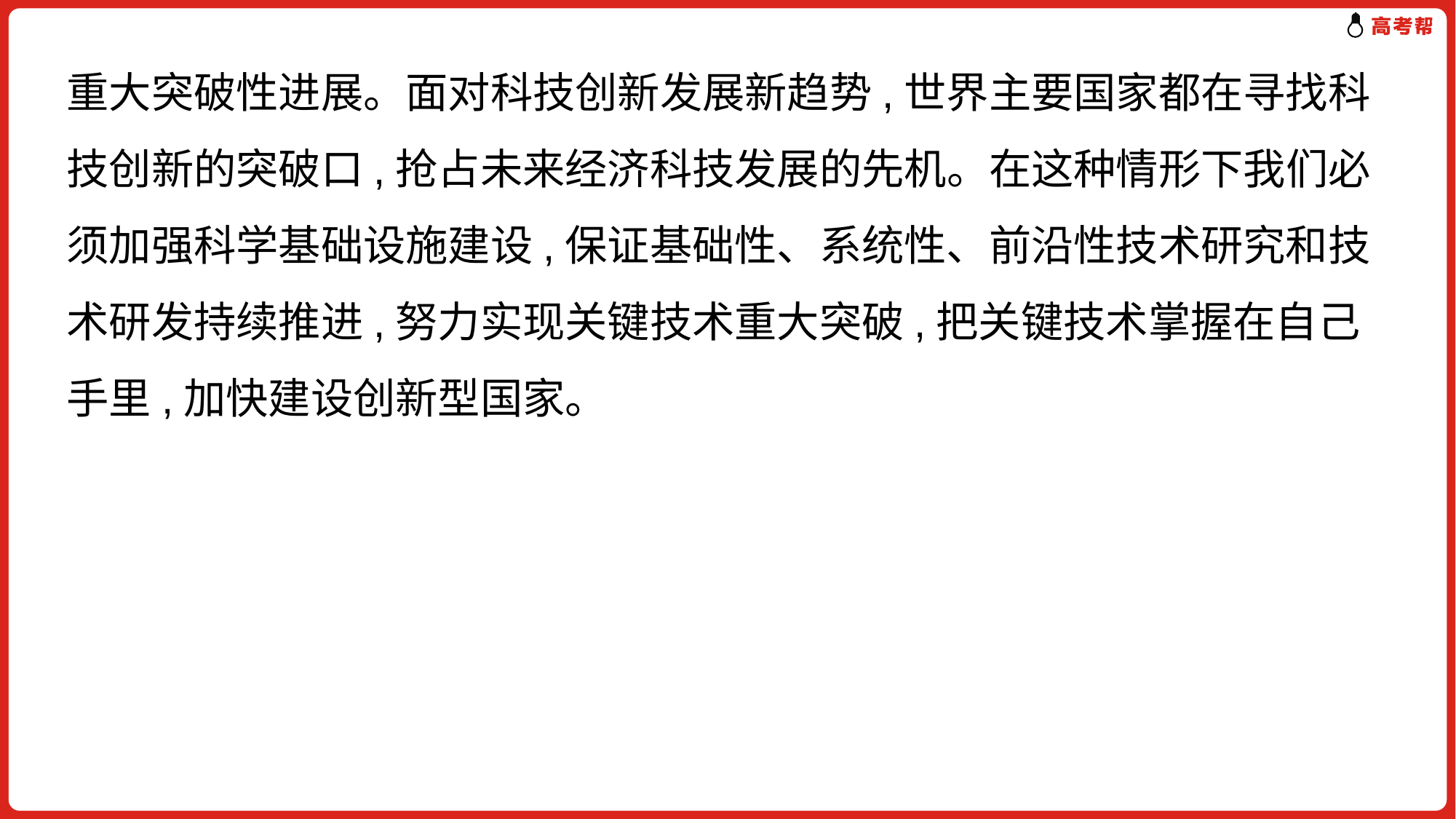

重大突破性进展。面对科技创新发展新趋势,世界主要国家都在寻找科技创新的突破口,抢占未来经济科技发展的先机。在这种情形下我们必须加强科学基础设施建设,保证基础性、系统性、前沿性技术研究和技术研发持续推进,努力实现关键技术重大突破,把关键技术掌握在自己手里,加快建设创新型国家。